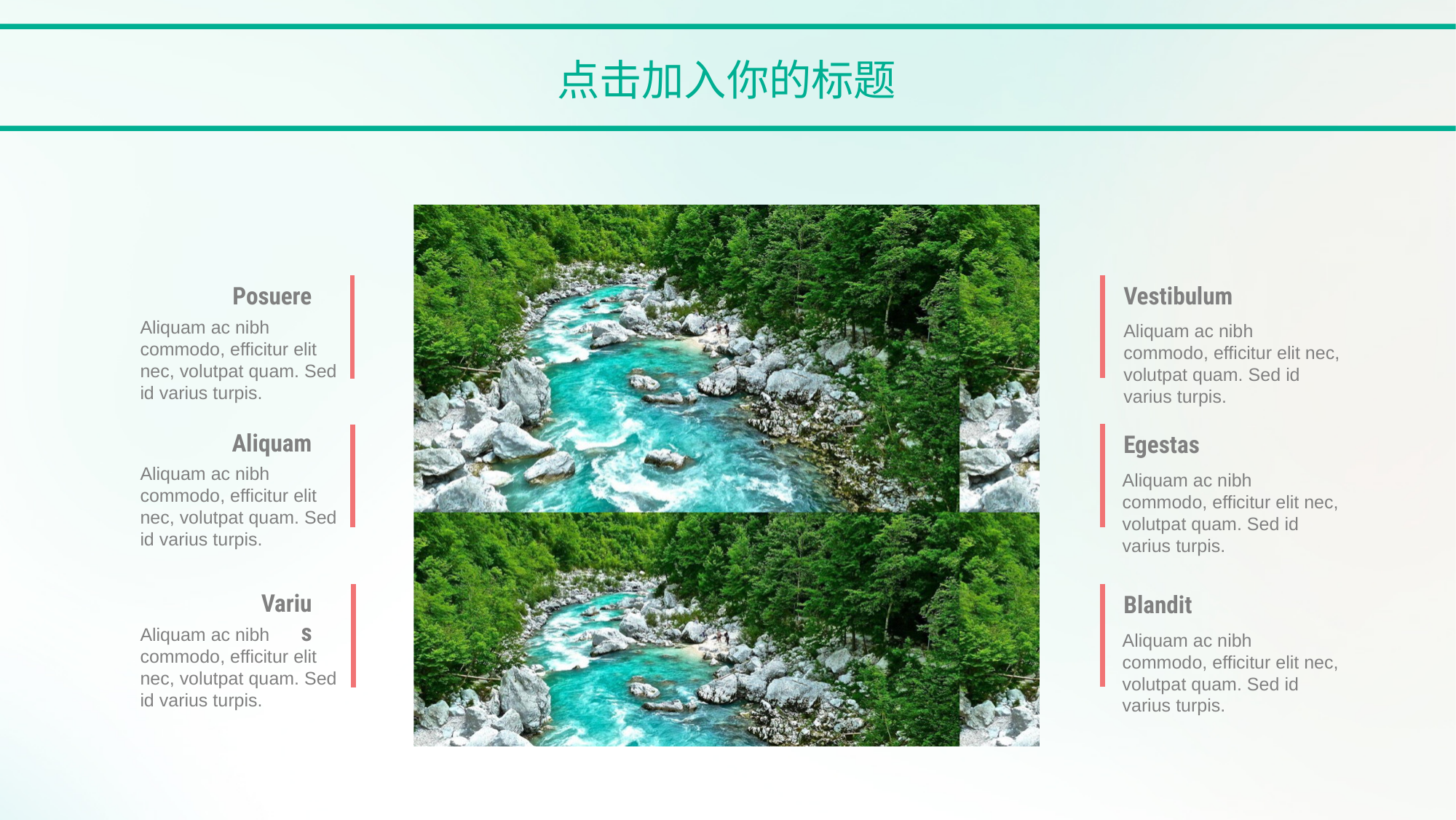

点击加入你的标题

Posuere
Aliquam ac nibh commodo, efficitur elit nec, volutpat quam. Sed id varius turpis.
Aliquam
Aliquam ac nibh commodo, efficitur elit nec, volutpat quam. Sed id varius turpis.
Varius
Aliquam ac nibh commodo, efficitur elit nec, volutpat quam. Sed id varius turpis.
Vestibulum
Aliquam ac nibh commodo, efficitur elit nec, volutpat quam. Sed id varius turpis.
Egestas
Aliquam ac nibh commodo, efficitur elit nec, volutpat quam. Sed id varius turpis.
Blandit
Aliquam ac nibh commodo, efficitur elit nec, volutpat quam. Sed id varius turpis.